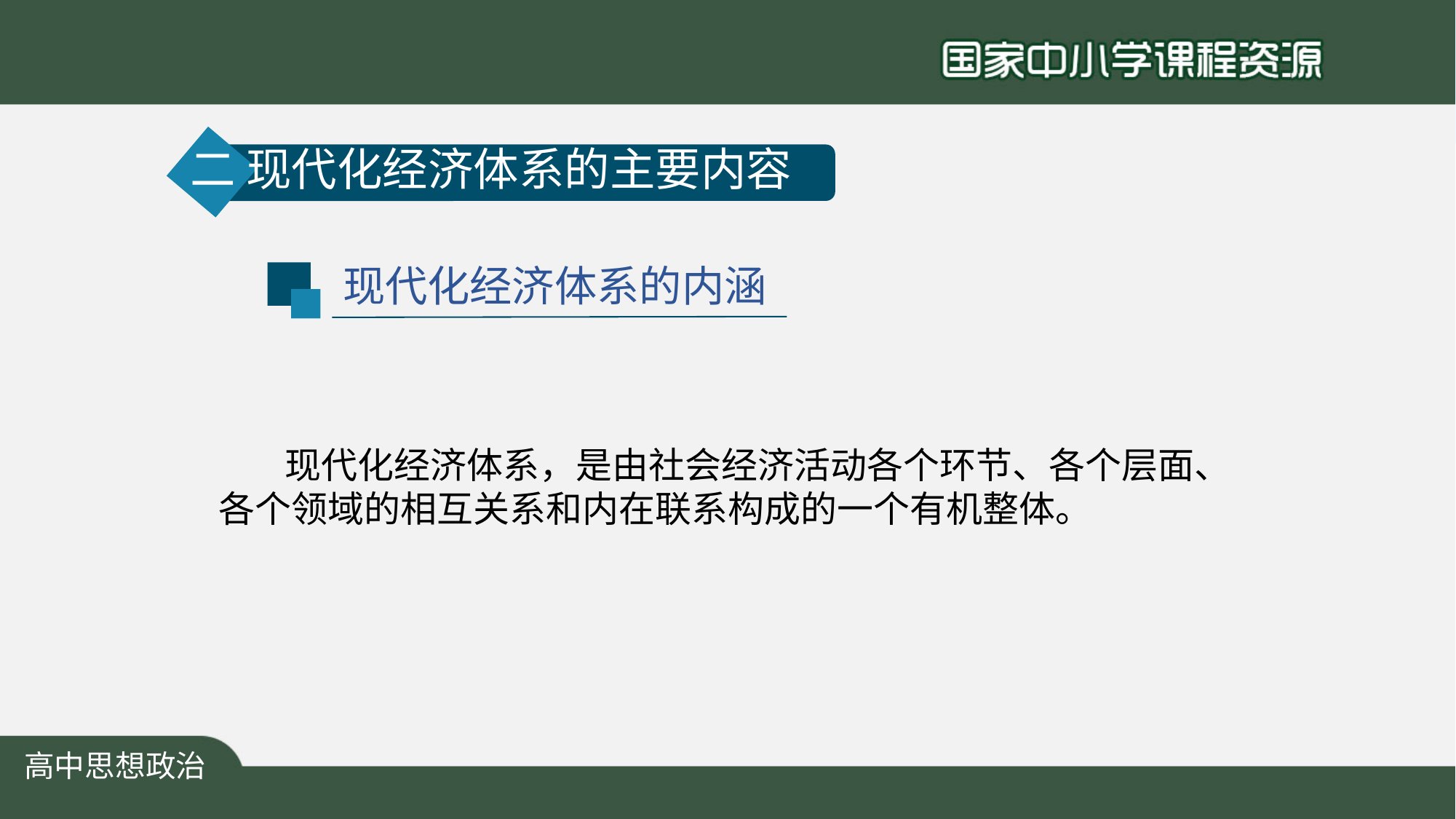

二 现代化经济体系的主要内容

现代化经济体系的内涵

       现代化经济体系，是由社会经济活动各个环节、各个层面、各个领域的相互关系和内在联系构成的一个有机整体。